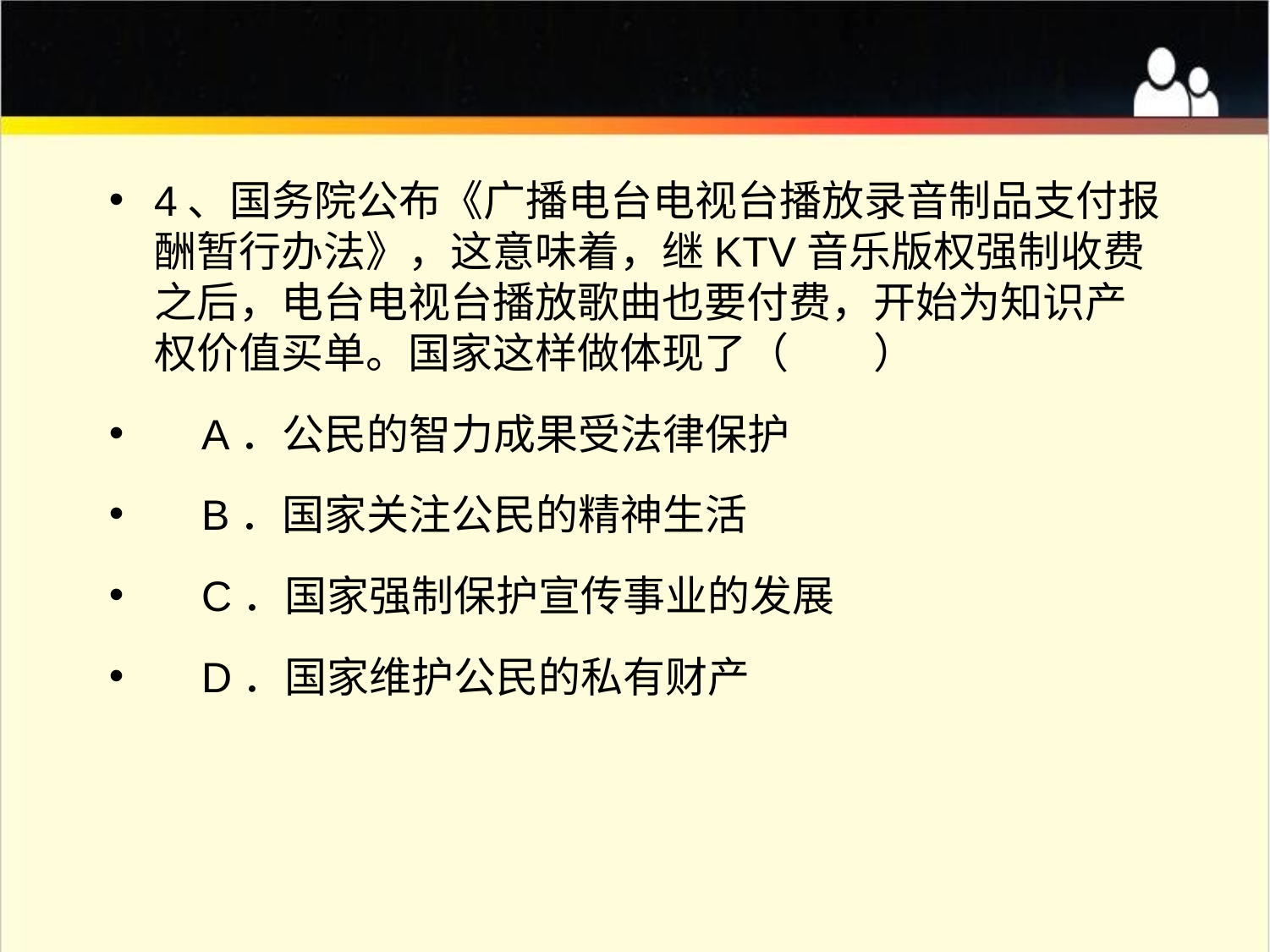

4、国务院公布《广播电台电视台播放录音制品支付报酬暂行办法》，这意味着，继KTV音乐版权强制收费之后，电台电视台播放歌曲也要付费，开始为知识产权价值买单。国家这样做体现了（　　）
    A．公民的智力成果受法律保护
    B．国家关注公民的精神生活
    C．国家强制保护宣传事业的发展
    D．国家维护公民的私有财产